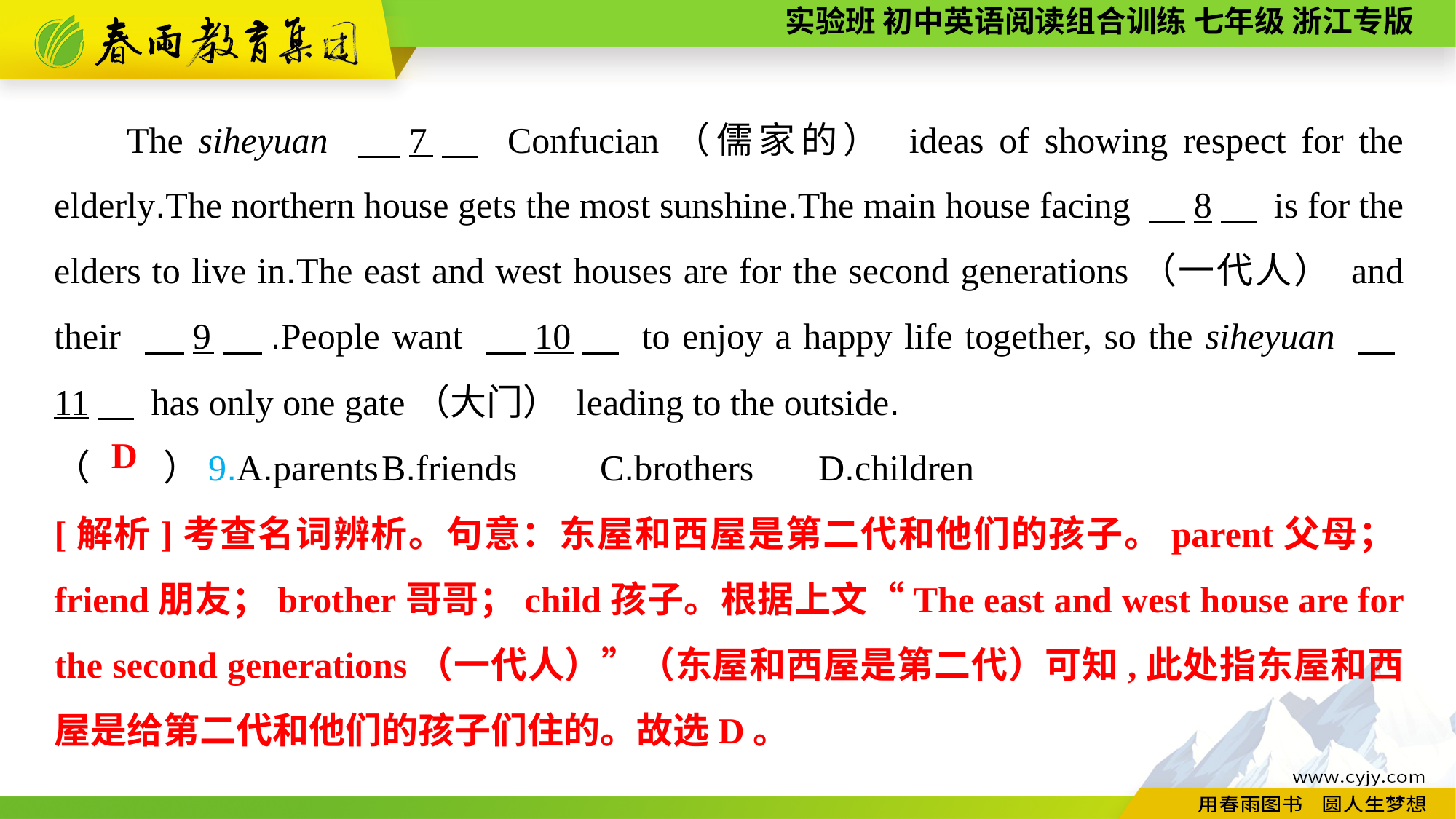

The siheyuan 　7　 Confucian（儒家的） ideas of showing respect for the elderly.The northern house gets the most sunshine.The main house facing 　8　 is for the elders to live in.The east and west houses are for the second generations（一代人） and their 　9　.People want 　10　 to enjoy a happy life together, so the siheyuan 　11　 has only one gate（大门） leading to the outside.
（　　）9.A.parents	B.friends	C.brothers	D.children
D
[解析]考查名词辨析。句意：东屋和西屋是第二代和他们的孩子。parent父母；friend朋友；brother哥哥；child孩子。根据上文“The east and west house are for the second generations（一代人）”（东屋和西屋是第二代）可知,此处指东屋和西屋是给第二代和他们的孩子们住的。故选D。